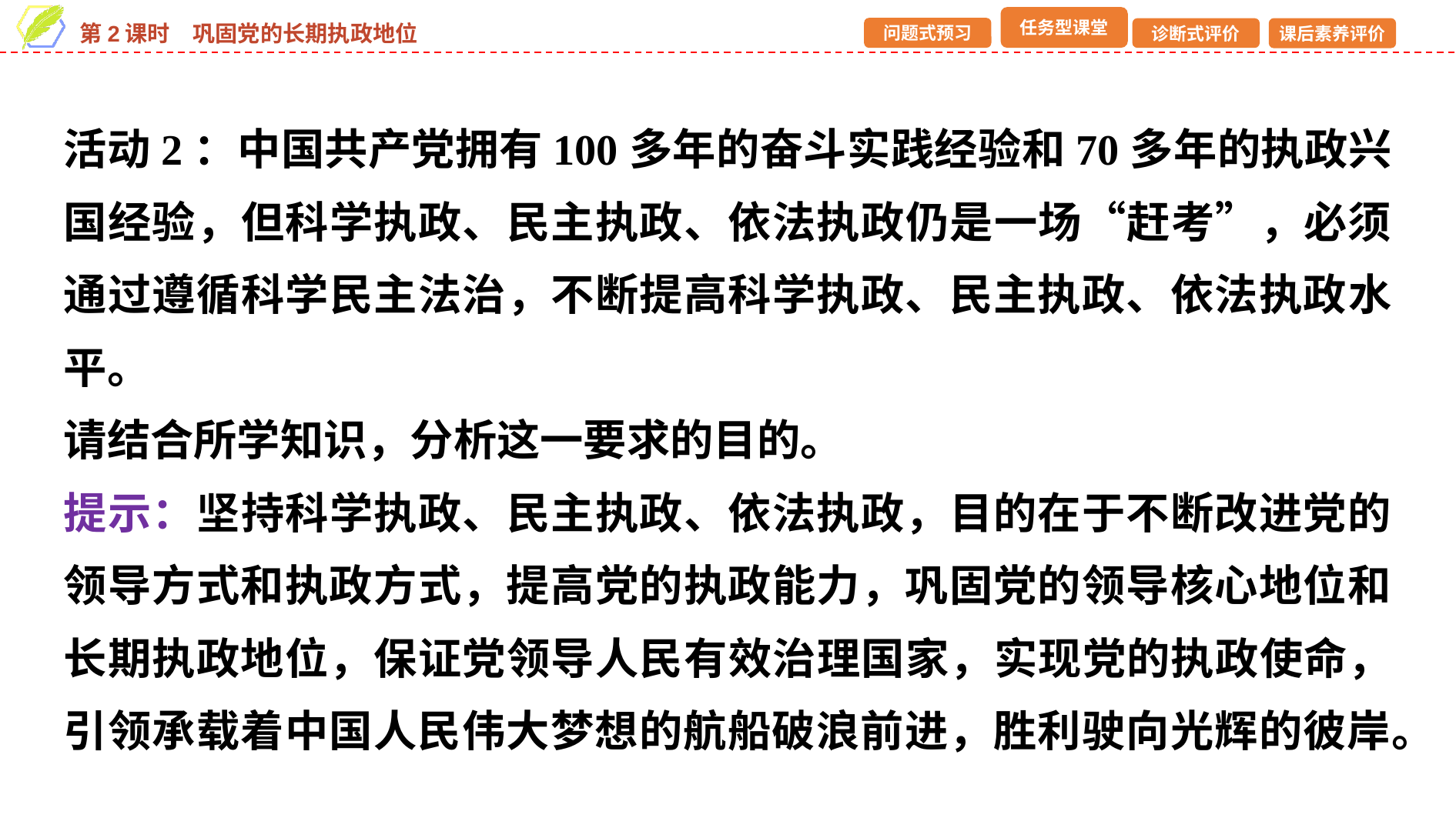

活动2：中国共产党拥有100多年的奋斗实践经验和70多年的执政兴国经验，但科学执政、民主执政、依法执政仍是一场“赶考”，必须通过遵循科学民主法治，不断提高科学执政、民主执政、依法执政水平。
请结合所学知识，分析这一要求的目的。
提示：坚持科学执政、民主执政、依法执政，目的在于不断改进党的领导方式和执政方式，提高党的执政能力，巩固党的领导核心地位和长期执政地位，保证党领导人民有效治理国家，实现党的执政使命，引领承载着中国人民伟大梦想的航船破浪前进，胜利驶向光辉的彼岸。